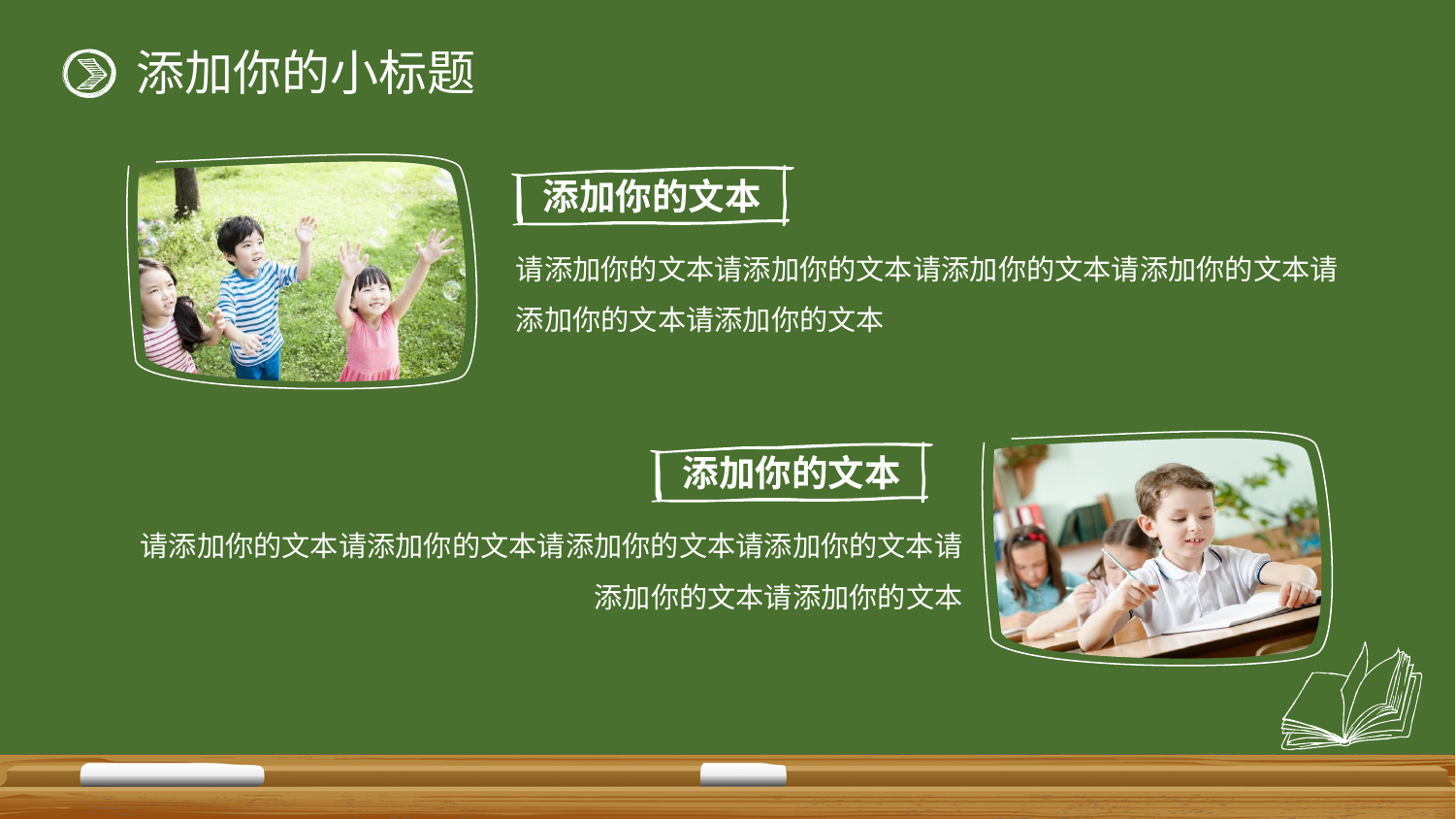

添加你的小标题

添加你的文本
请添加你的文本请添加你的文本请添加你的文本请添加你的文本请添加你的文本请添加你的文本

添加你的文本
请添加你的文本请添加你的文本请添加你的文本请添加你的文本请添加你的文本请添加你的文本